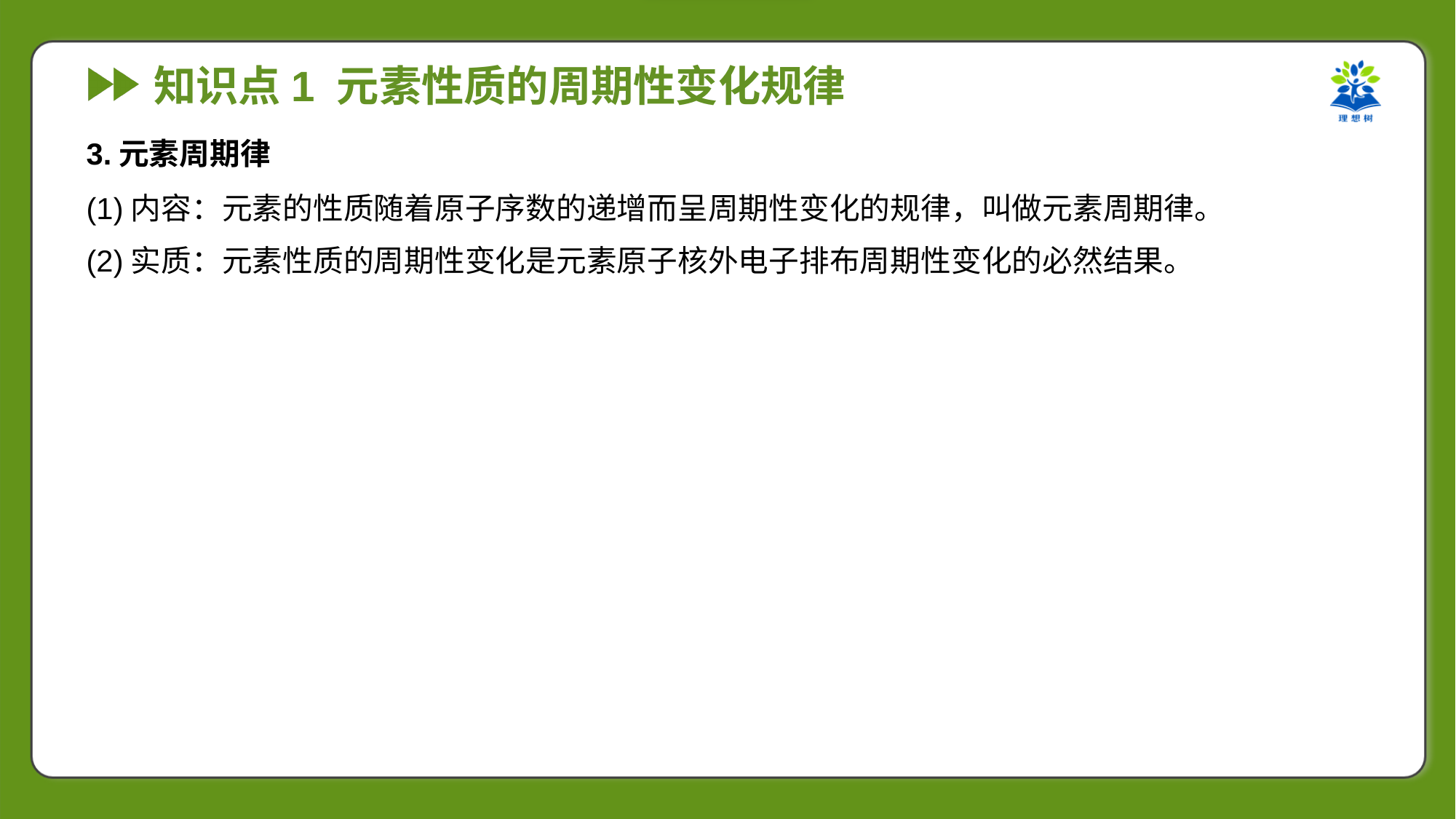

3.元素周期律
(1)内容：元素的性质随着原子序数的递增而呈周期性变化的规律，叫做元素周期律。
(2)实质：元素性质的周期性变化是元素原子核外电子排布周期性变化的必然结果。